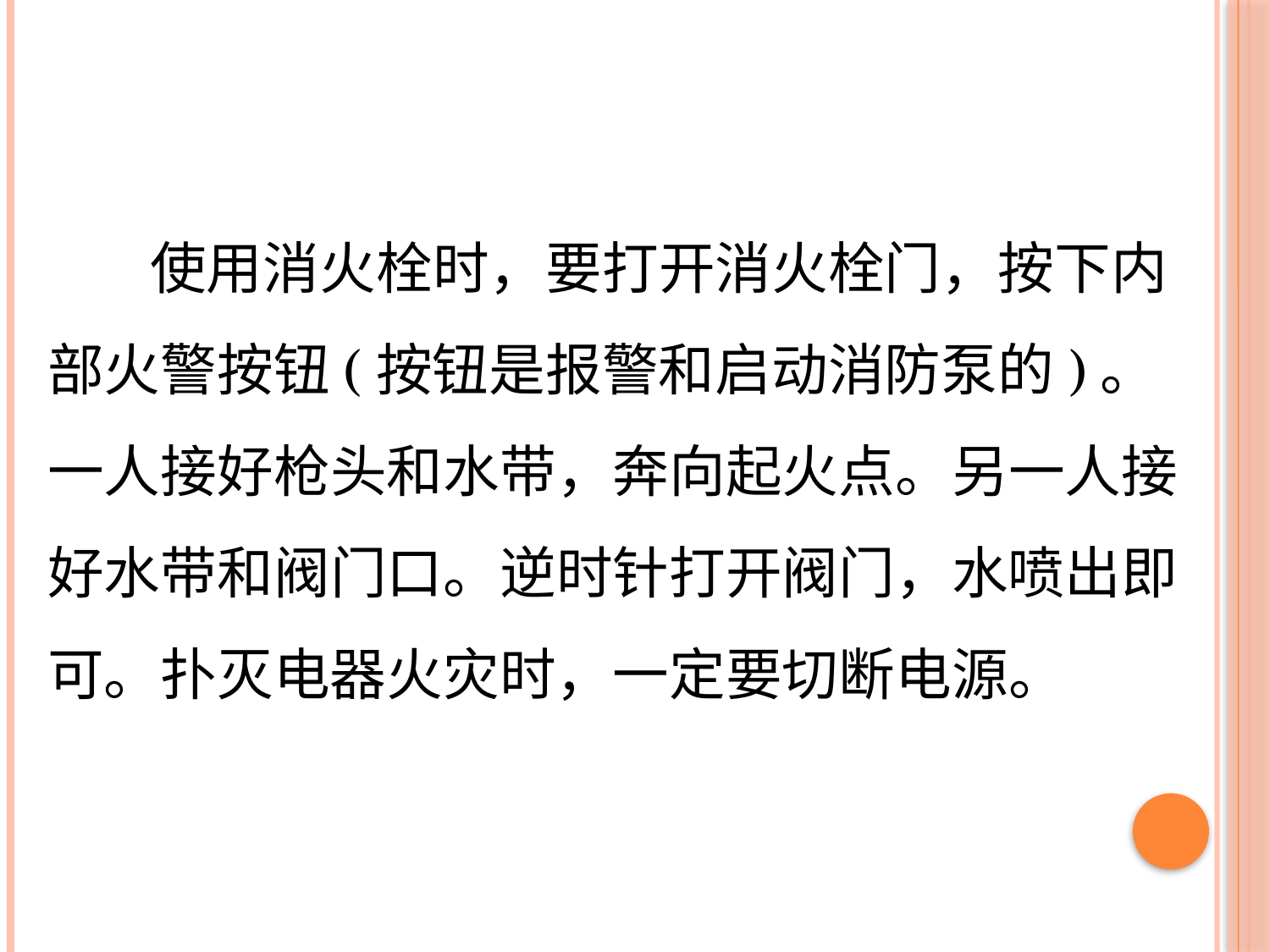

使用消火栓时，要打开消火栓门，按下内部火警按钮(按钮是报警和启动消防泵的)。一人接好枪头和水带，奔向起火点。另一人接好水带和阀门口。逆时针打开阀门，水喷出即可。扑灭电器火灾时，一定要切断电源。